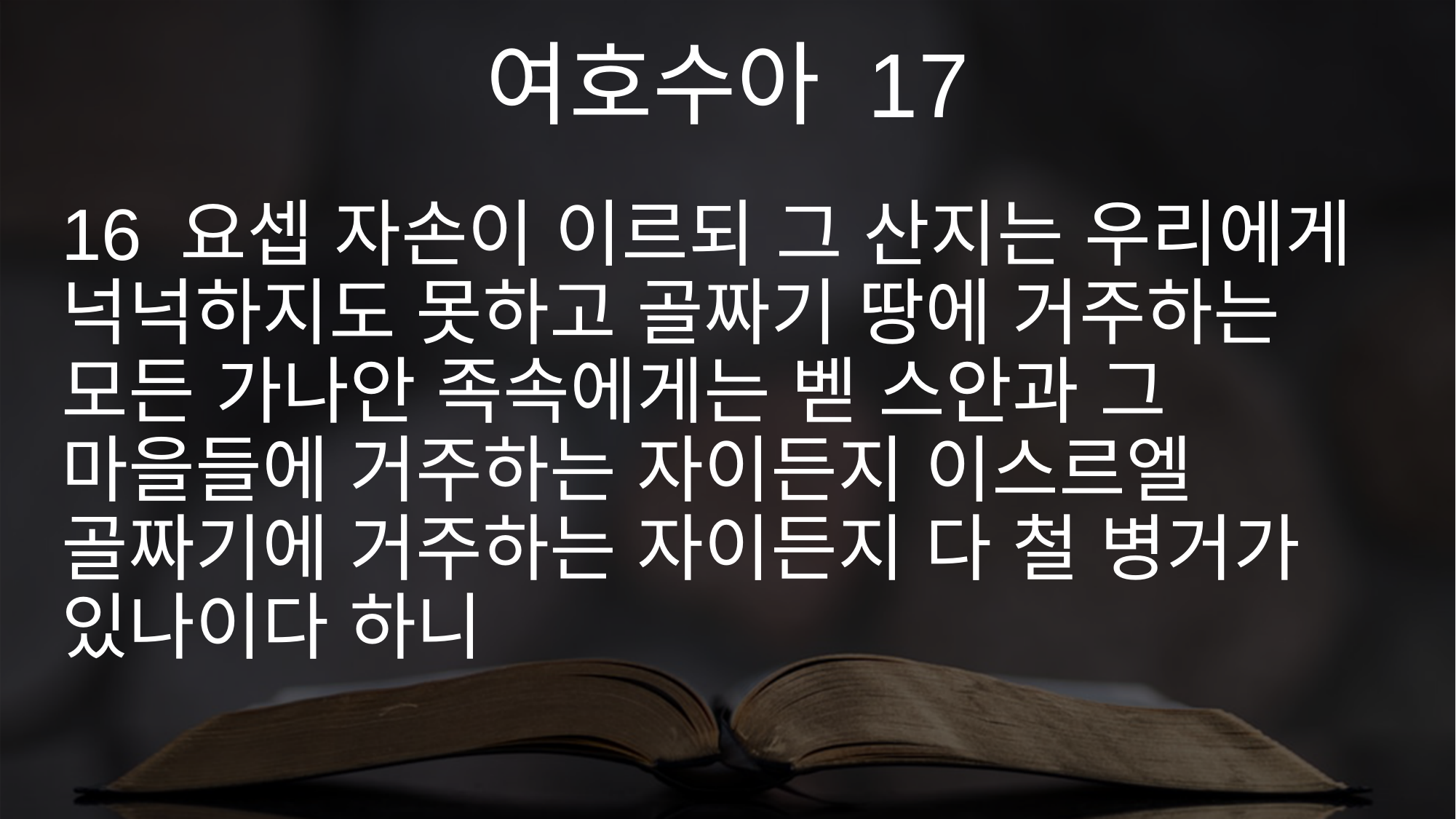

여호수아 17
16 요셉 자손이 이르되 그 산지는 우리에게 넉넉하지도 못하고 골짜기 땅에 거주하는 모든 가나안 족속에게는 벧 스안과 그 마을들에 거주하는 자이든지 이스르엘 골짜기에 거주하는 자이든지 다 철 병거가 있나이다 하니